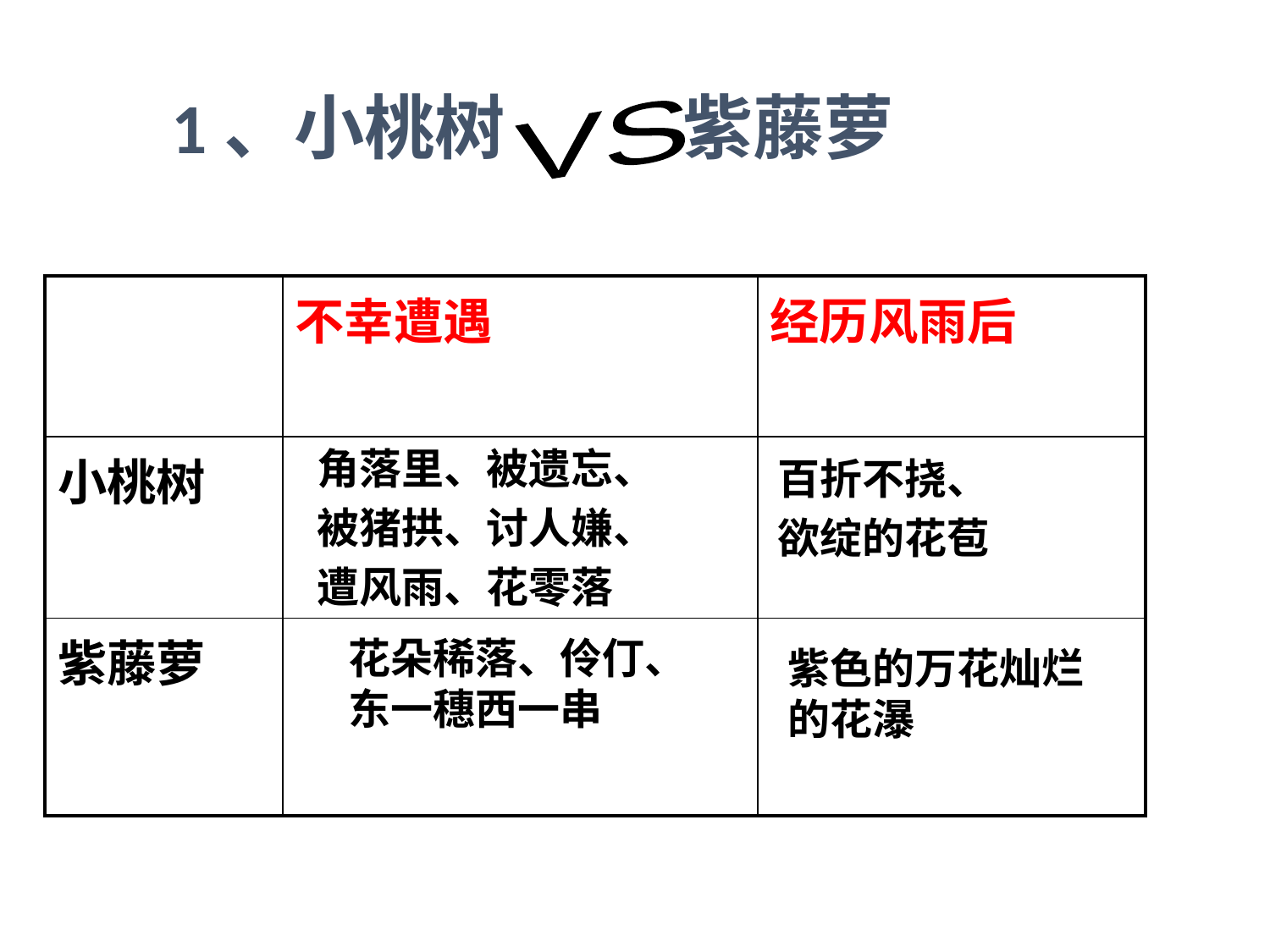

1、小桃树           紫藤萝

VS

|  | 不幸遭遇 | 经历风雨后 |
| --- | --- | --- |
| 小桃树 |  |  |
| 紫藤萝 |  |  |
角落里、被遗忘、
被猪拱、讨人嫌、
遭风雨、花零落
百折不挠、
欲绽的花苞

花朵稀落、伶仃、
东一穗西一串

紫色的万花灿烂的花瀑